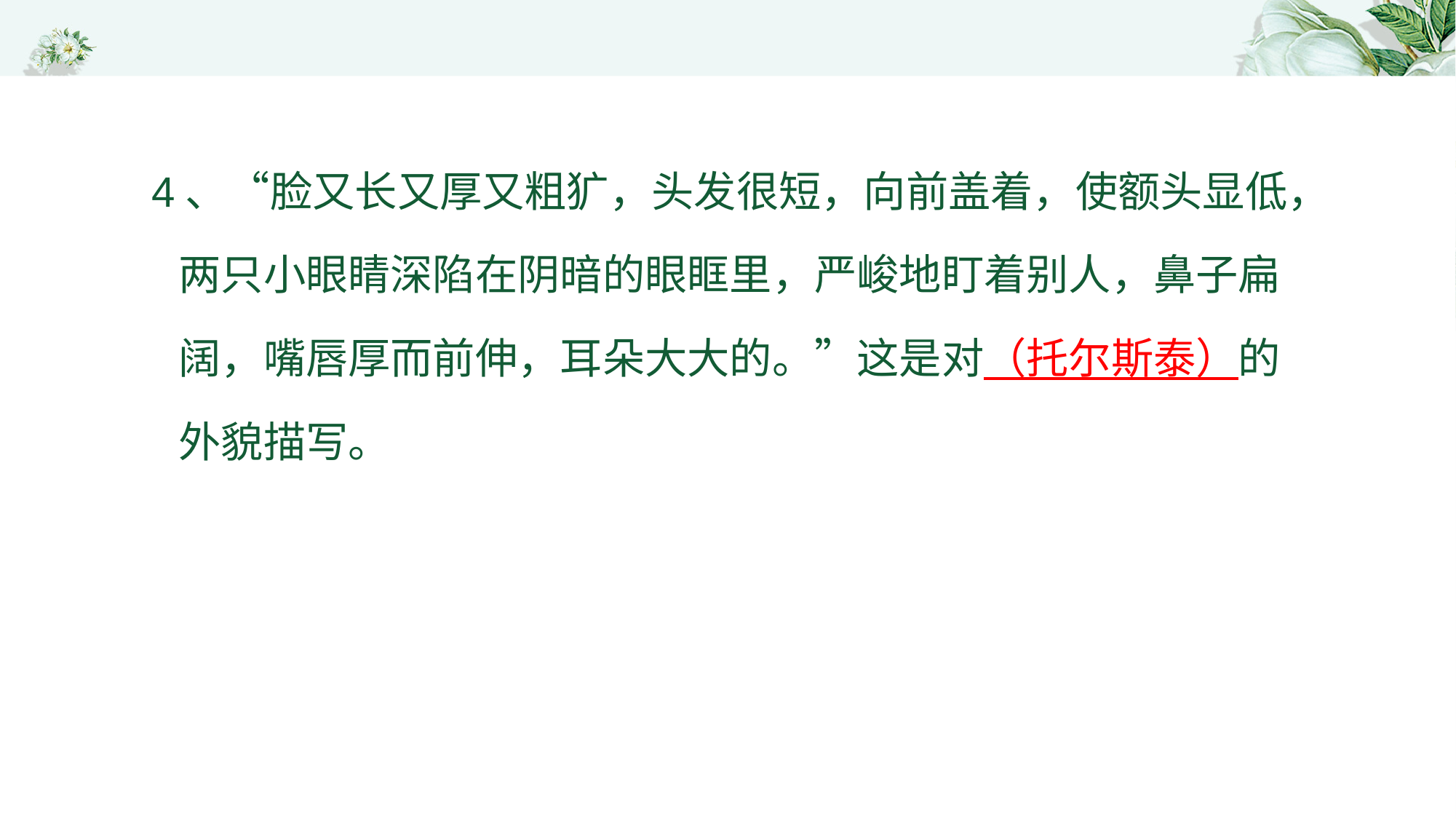

4、“脸又长又厚又粗犷，头发很短，向前盖着，使额头显低，两只小眼睛深陷在阴暗的眼眶里，严峻地盯着别人，鼻子扁阔，嘴唇厚而前伸，耳朵大大的。”这是对（托尔斯泰）的外貌描写。